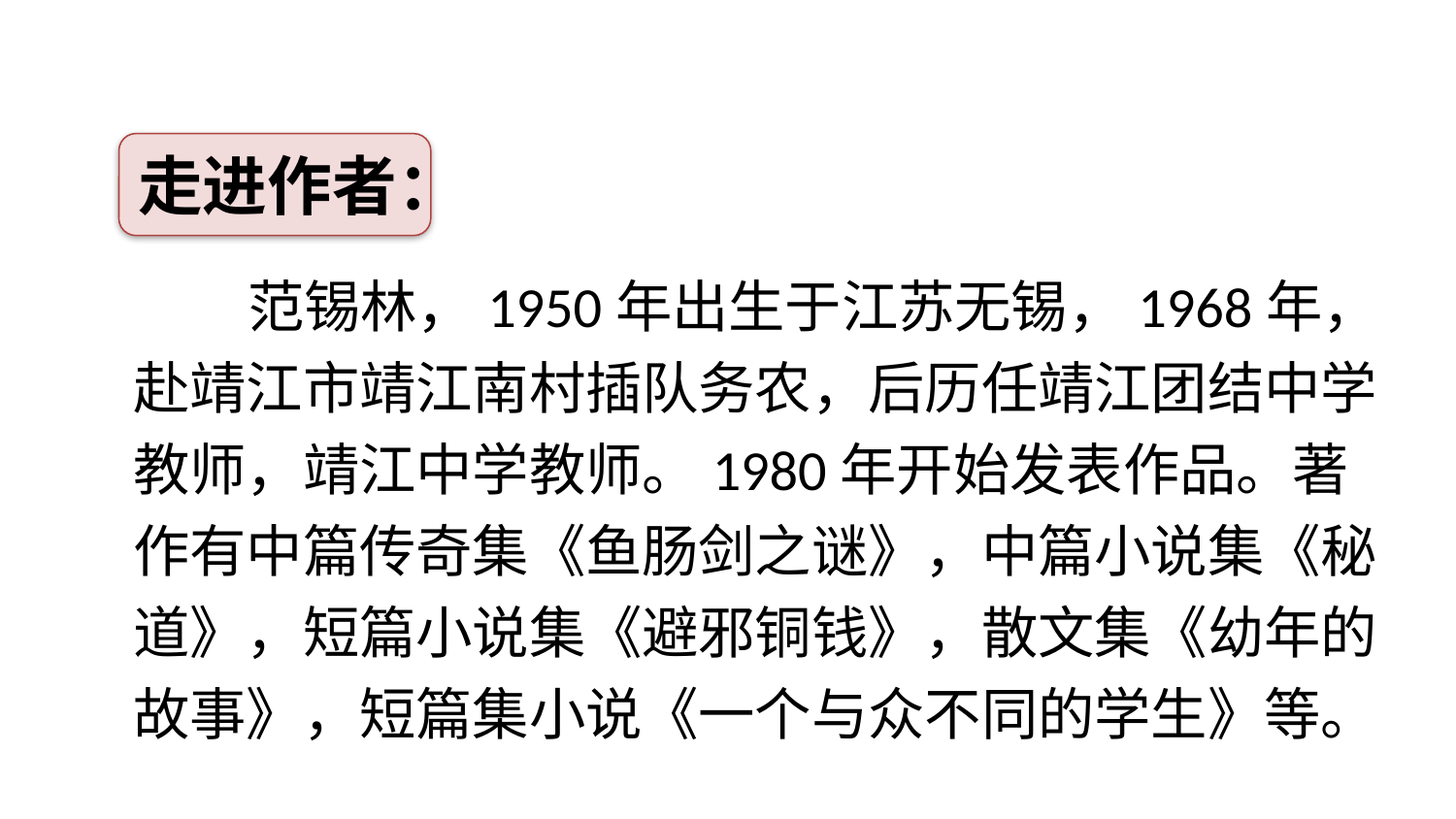

走进作者：
        范锡林，1950年出生于江苏无锡，1968年，赴靖江市靖江南村插队务农，后历任靖江团结中学教师，靖江中学教师。1980年开始发表作品。著作有中篇传奇集《鱼肠剑之谜》，中篇小说集《秘道》，短篇小说集《避邪铜钱》，散文集《幼年的故事》，短篇集小说《一个与众不同的学生》等。